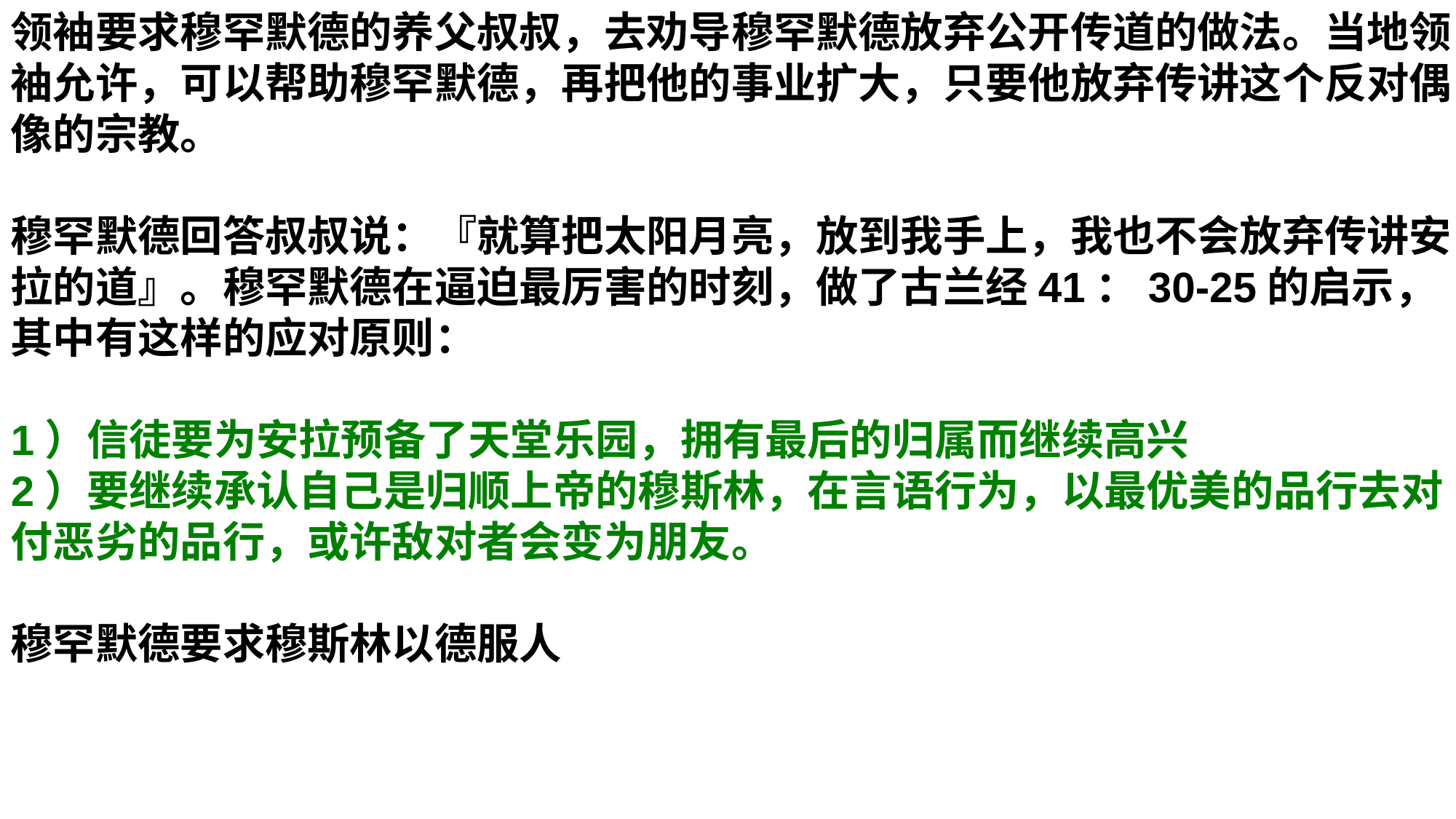

领袖要求穆罕默德的养父叔叔，去劝导穆罕默德放弃公开传道的做法。当地领袖允许，可以帮助穆罕默德，再把他的事业扩大，只要他放弃传讲这个反对偶像的宗教。

穆罕默德回答叔叔说：『就算把太阳月亮，放到我手上，我也不会放弃传讲安拉的道』。穆罕默德在逼迫最厉害的时刻，做了古兰经41：30-25的启示，其中有这样的应对原则：

1）信徒要为安拉预备了天堂乐园，拥有最后的归属而继续高兴
2）要继续承认自己是归顺上帝的穆斯林，在言语行为，以最优美的品行去对付恶劣的品行，或许敌对者会变为朋友。

穆罕默德要求穆斯林以德服人